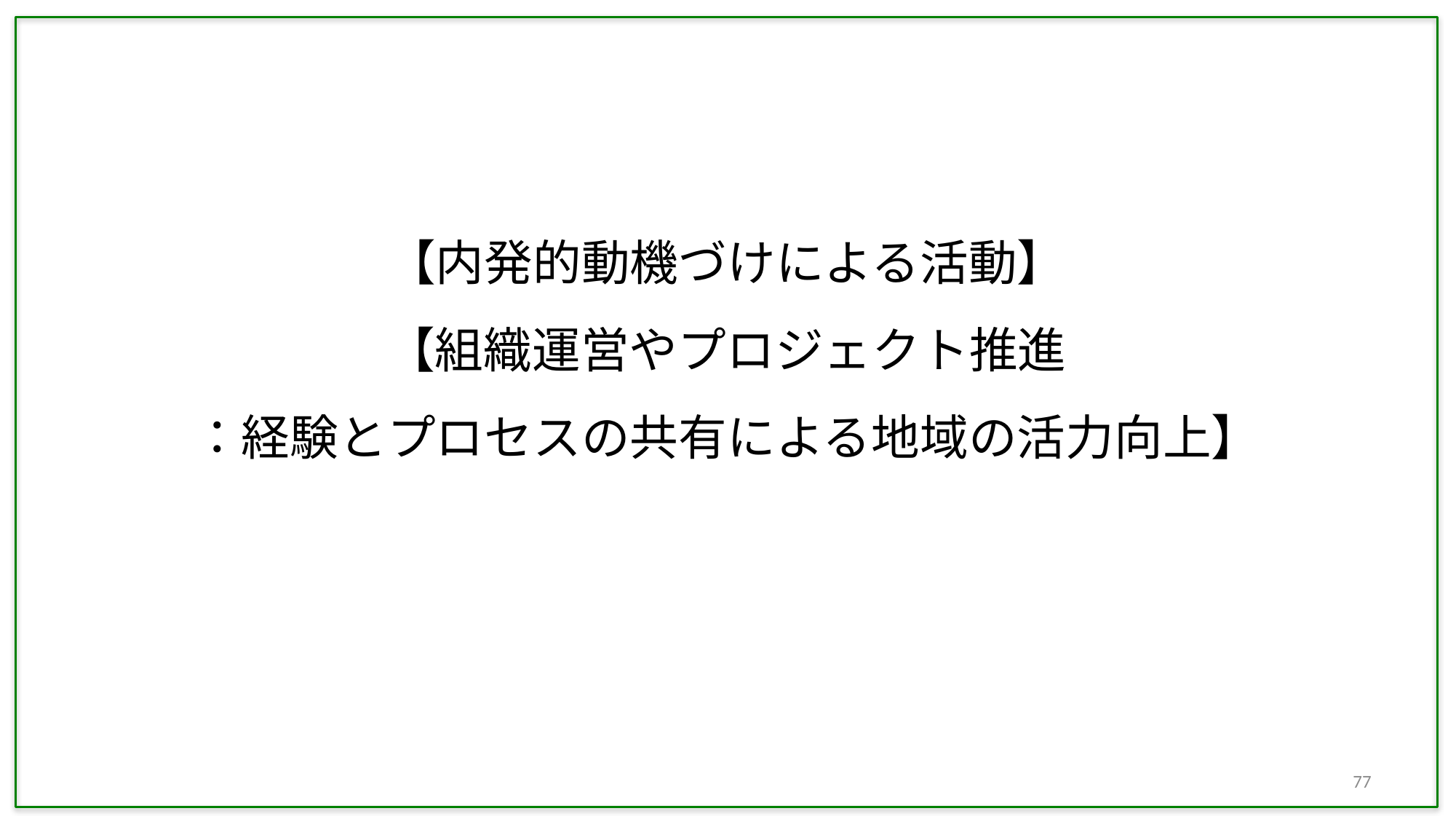

【内発的動機づけによる活動】
【組織運営やプロジェクト推進
：経験とプロセスの共有による地域の活力向上】

77